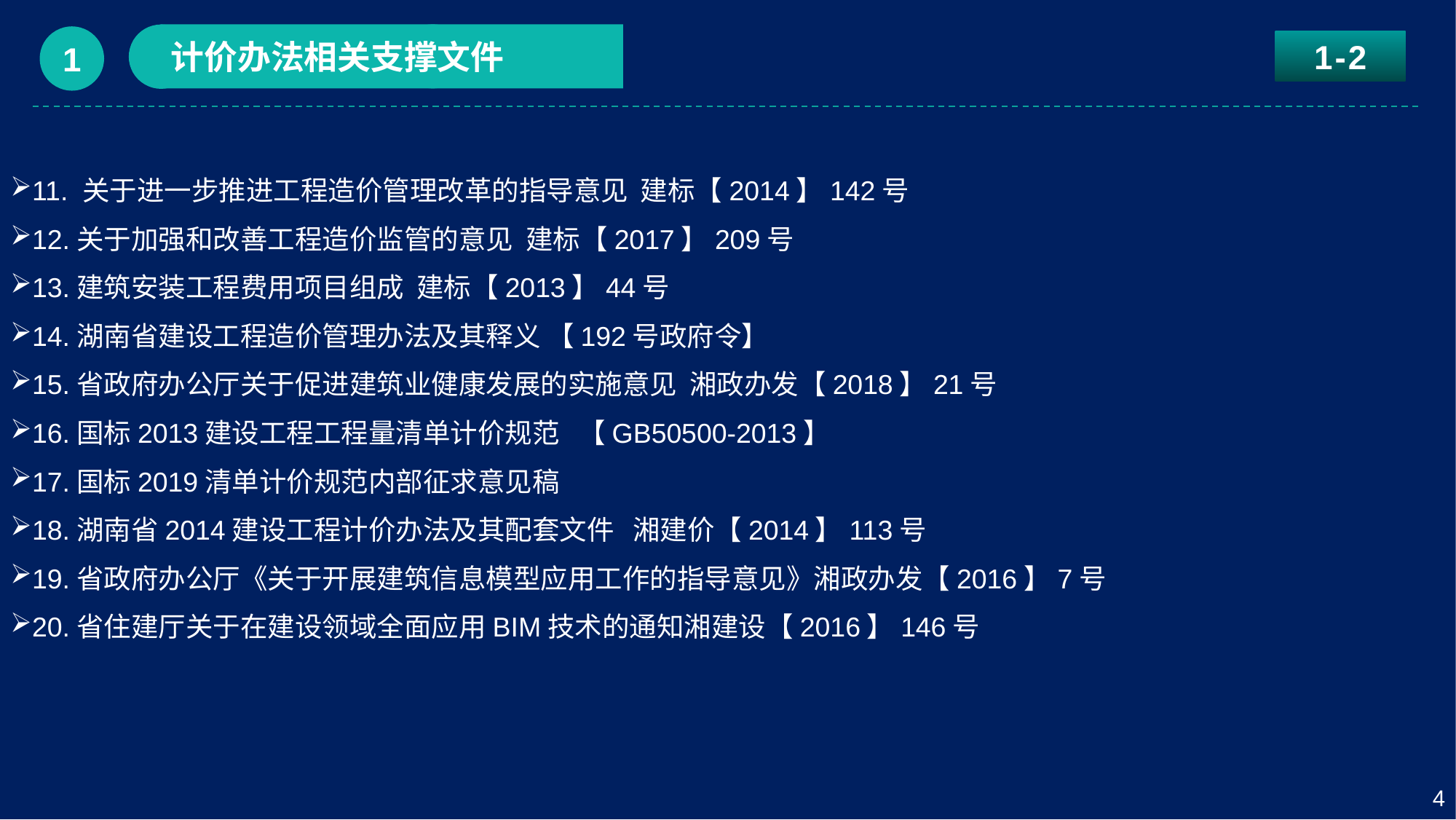

计价办法相关支撑文件

1
1-2
11. 关于进一步推进工程造价管理改革的指导意见  建标【2014】142号
12.关于加强和改善工程造价监管的意见  建标【2017】209号
13.建筑安装工程费用项目组成  建标【2013】44号
14.湖南省建设工程造价管理办法及其释义 【192号政府令】
15.省政府办公厅关于促进建筑业健康发展的实施意见  湘政办发【2018】21号
16.国标2013建设工程工程量清单计价规范   【GB50500-2013】
17.国标2019清单计价规范内部征求意见稿
18.湖南省2014建设工程计价办法及其配套文件   湘建价【2014】113号
19.省政府办公厅《关于开展建筑信息模型应用工作的指导意见》湘政办发【2016】7号
20.省住建厅关于在建设领域全面应用BIM技术的通知湘建设【2016】146号

4